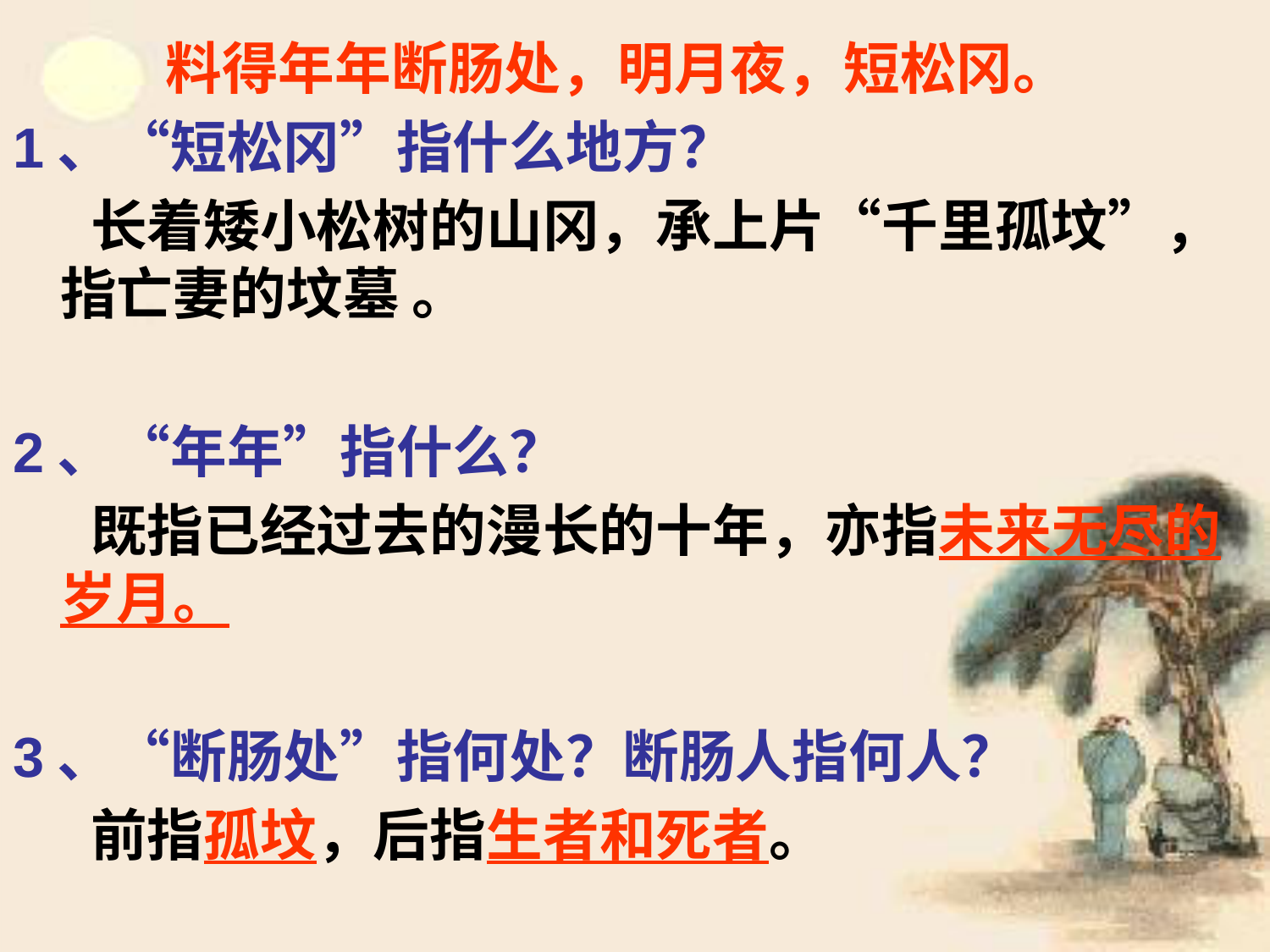

料得年年断肠处，明月夜，短松冈。
1、“短松冈”指什么地方？
     长着矮小松树的山冈，承上片“千里孤坟”，指亡妻的坟墓 。

2、“年年”指什么？
     既指已经过去的漫长的十年，亦指未来无尽的岁月。

3、“断肠处”指何处？断肠人指何人？
     前指孤坟，后指生者和死者。